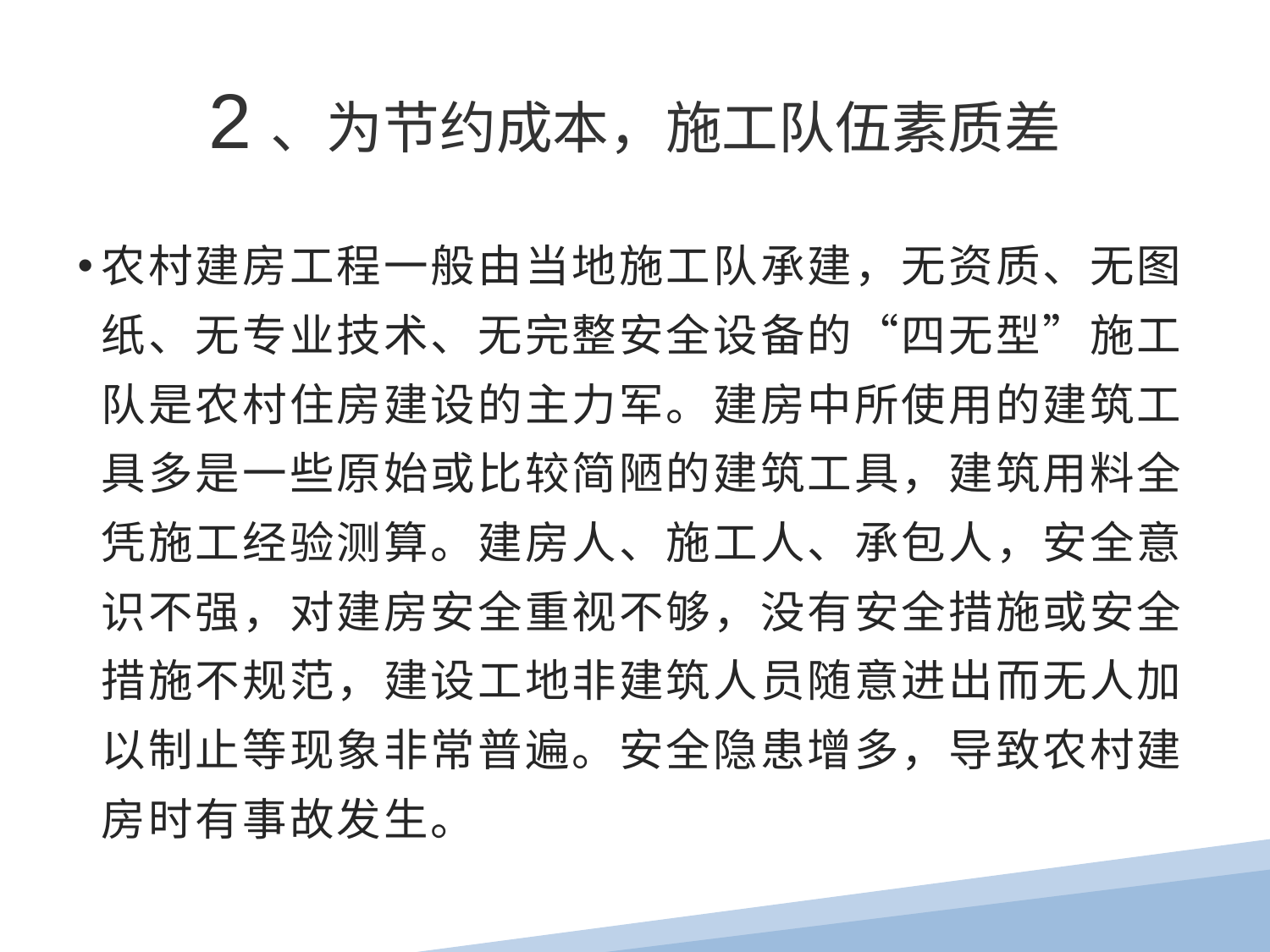

2、为节约成本，施工队伍素质差
农村建房工程一般由当地施工队承建，无资质、无图纸、无专业技术、无完整安全设备的“四无型”施工队是农村住房建设的主力军。建房中所使用的建筑工具多是一些原始或比较简陋的建筑工具，建筑用料全凭施工经验测算。建房人、施工人、承包人，安全意识不强，对建房安全重视不够，没有安全措施或安全措施不规范，建设工地非建筑人员随意进出而无人加以制止等现象非常普遍。安全隐患增多，导致农村建房时有事故发生。